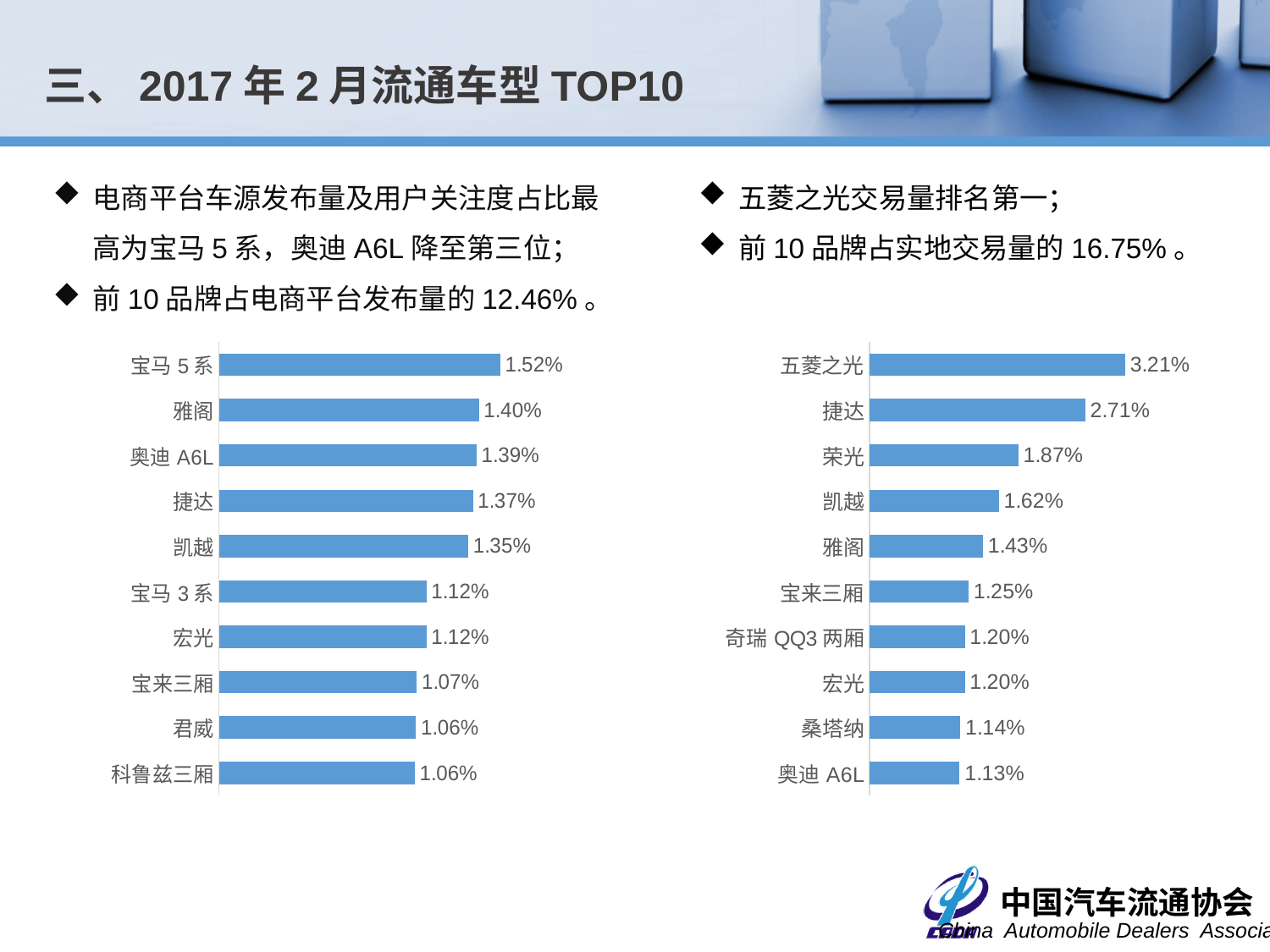

三、2017年2月流通车型TOP10
电商平台车源发布量及用户关注度占比最高为宝马5系，奥迪A6L降至第三位；
前10品牌占电商平台发布量的12.46%。
五菱之光交易量排名第一；
前10品牌占实地交易量的16.75%。

### Chart

| Category | 占比 |
|---|---|
| 宝马5系 | 0.0151927129358983 |
| 雅阁 | 0.0140371150839508 |
| 奥迪A6L | 0.0139011623954864 |
| 捷达 | 0.0137142274488478 |
| 凯越 | 0.013459316157977 |
| 宝马3系 | 0.0111991027122561 |
| 宏光 | 0.0111991027122561 |
| 宝来三厢 | 0.0106892801305146 |
| 君威 | 0.0106382978723404 |
| 科鲁兹三厢 | 0.0105703215281082 |

### Chart

| Category | 占比 |
|---|---|
| 五菱之光 | 0.0320833859405468 |
| 捷达 | 0.0270751792152407 |
| 荣光 | 0.0187001108258631 |
| 凯越 | 0.0162451075291444 |
| 雅阁 | 0.0142530477112355 |
| 宝来三厢 | 0.0124573881570641 |
| 奇瑞QQ3两厢 | 0.0119663874977204 |
| 宏光 | 0.0119663874977204 |
| 桑塔纳 | 0.0114192724773088 |
| 奥迪A6L | 0.01132107234544 |